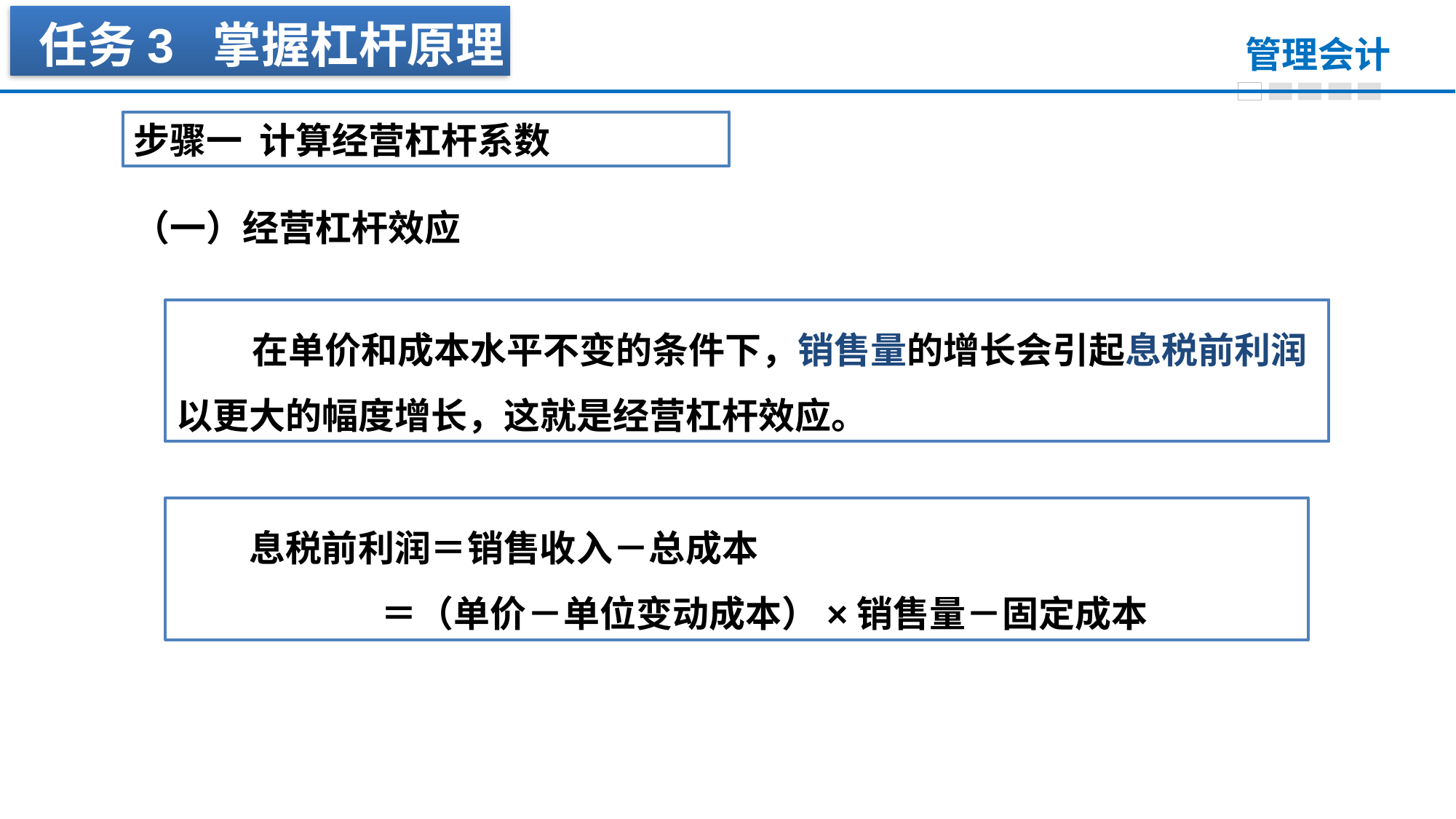

任务3  掌握杠杆原理
步骤一  计算经营杠杆系数
（一）经营杠杆效应
   在单价和成本水平不变的条件下，销售量的增长会引起息税前利润以更大的幅度增长，这就是经营杠杆效应。
　　息税前利润＝销售收入－总成本
                        ＝（单价－单位变动成本）×销售量－固定成本